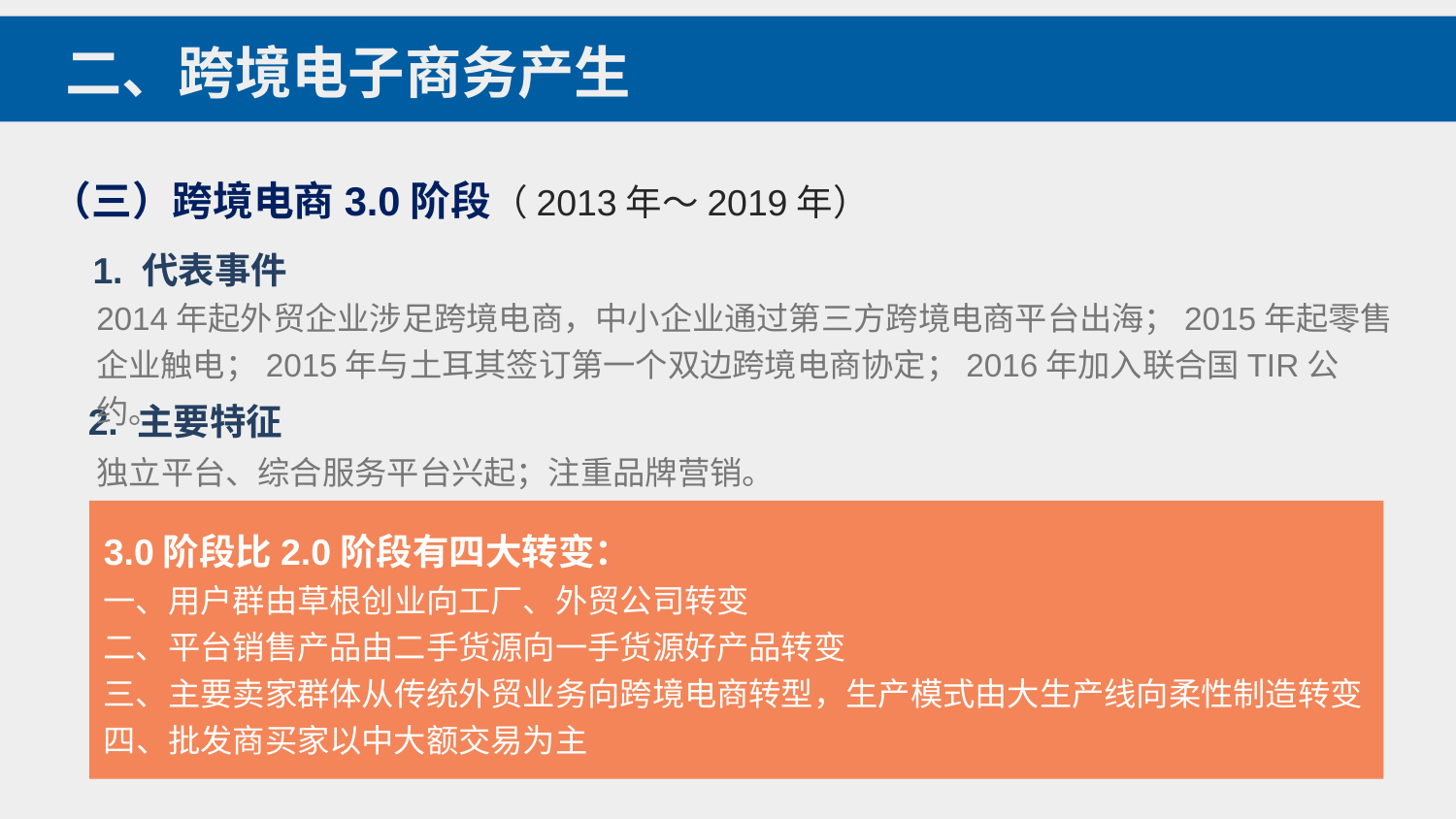

二、跨境电子商务产生
（三）跨境电商3.0阶段（2013年～2019年）
1. 代表事件
2014年起外贸企业涉足跨境电商，中小企业通过第三方跨境电商平台出海；2015年起零售企业触电；2015年与土耳其签订第一个双边跨境电商协定；2016年加入联合国TIR公约。
2. 主要特征
独立平台、综合服务平台兴起；注重品牌营销。
3.0阶段比2.0阶段有四大转变：
一、用户群由草根创业向工厂、外贸公司转变
二、平台销售产品由二手货源向一手货源好产品转变
三、主要卖家群体从传统外贸业务向跨境电商转型，生产模式由大生产线向柔性制造转变四、批发商买家以中大额交易为主